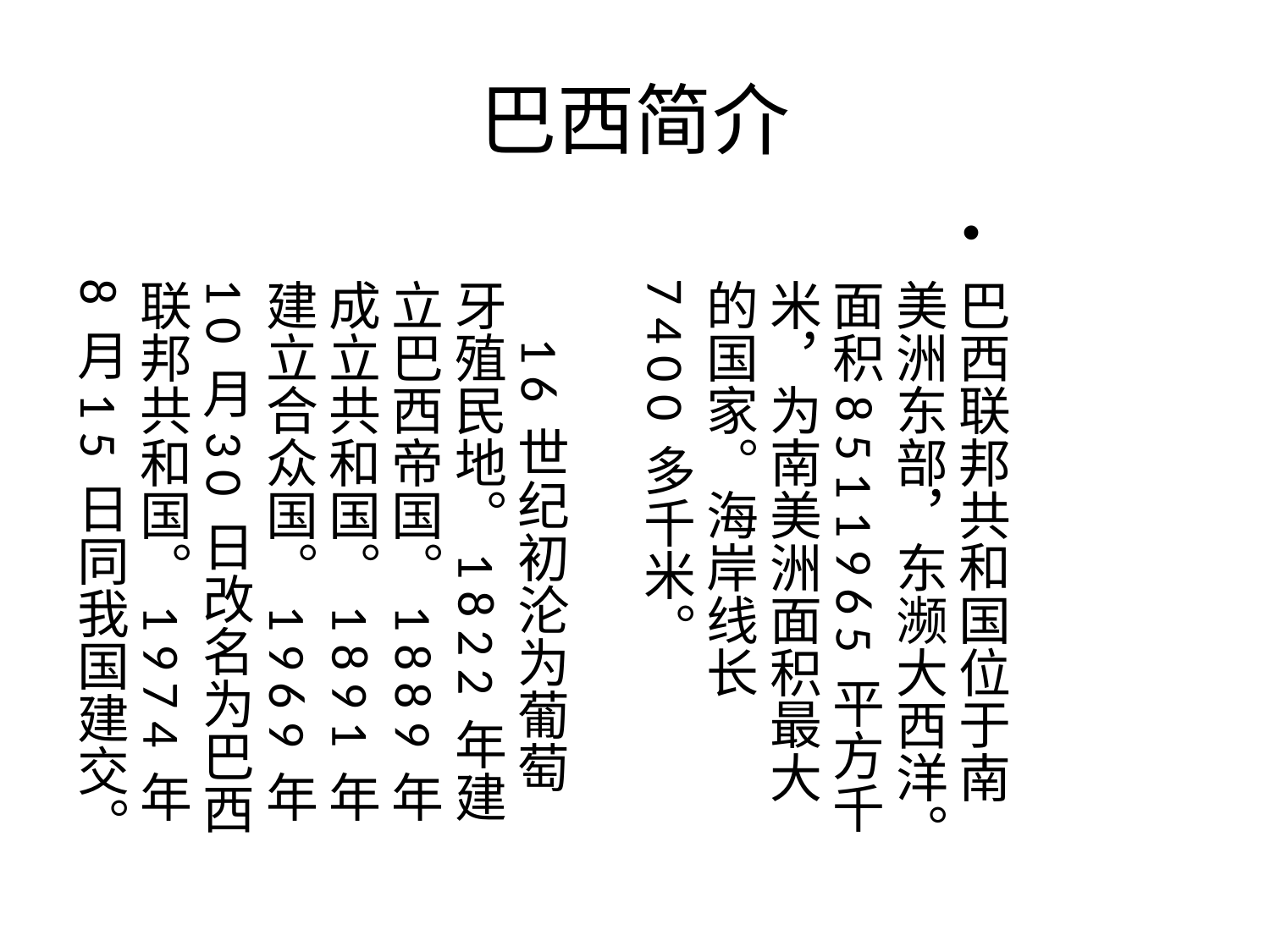

# 巴西简介
巴西联邦共和国位于南美洲东部，东濒大西洋。面积8 5 1 1 9 6 5 平方千米，为南美洲面积最大的国家。海岸线长7 4 0 0 多千米。
    1 6 世纪初沦为葡萄牙殖民地。1 8 2 2 年建立巴西帝国。1 8 8 9 年成立共和国。1 8 9 1 年建立合众国。1 9 6 9 年1 0 月3 0 日改名为巴西联邦共和国。1 9 7 4 年8 月1 5 日同我国建交。